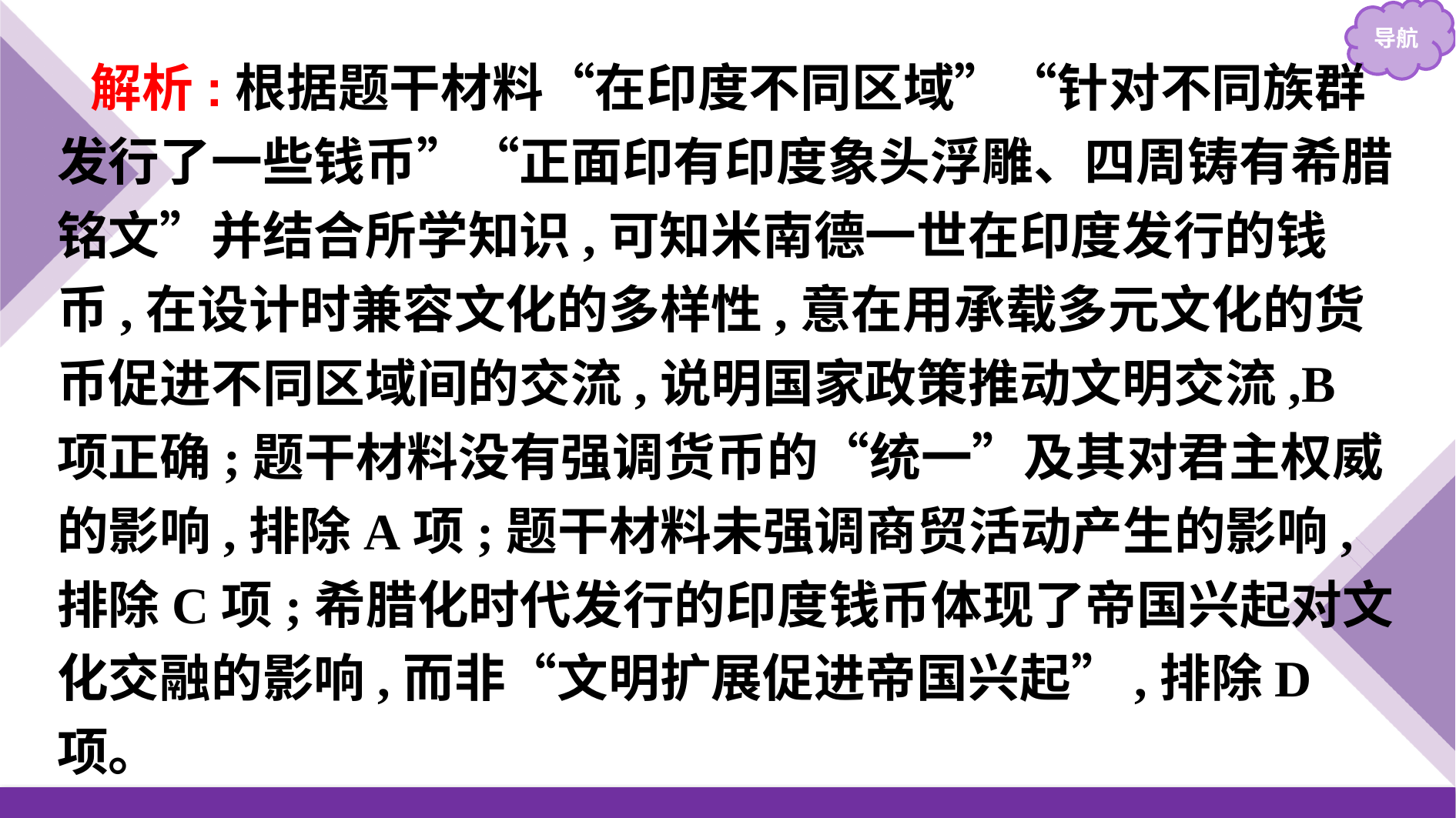

解析:根据题干材料“在印度不同区域”“针对不同族群发行了一些钱币”“正面印有印度象头浮雕、四周铸有希腊铭文”并结合所学知识,可知米南德一世在印度发行的钱币,在设计时兼容文化的多样性,意在用承载多元文化的货币促进不同区域间的交流,说明国家政策推动文明交流,B项正确;题干材料没有强调货币的“统一”及其对君主权威的影响,排除A项;题干材料未强调商贸活动产生的影响,排除C项;希腊化时代发行的印度钱币体现了帝国兴起对文化交融的影响,而非“文明扩展促进帝国兴起”,排除D项。